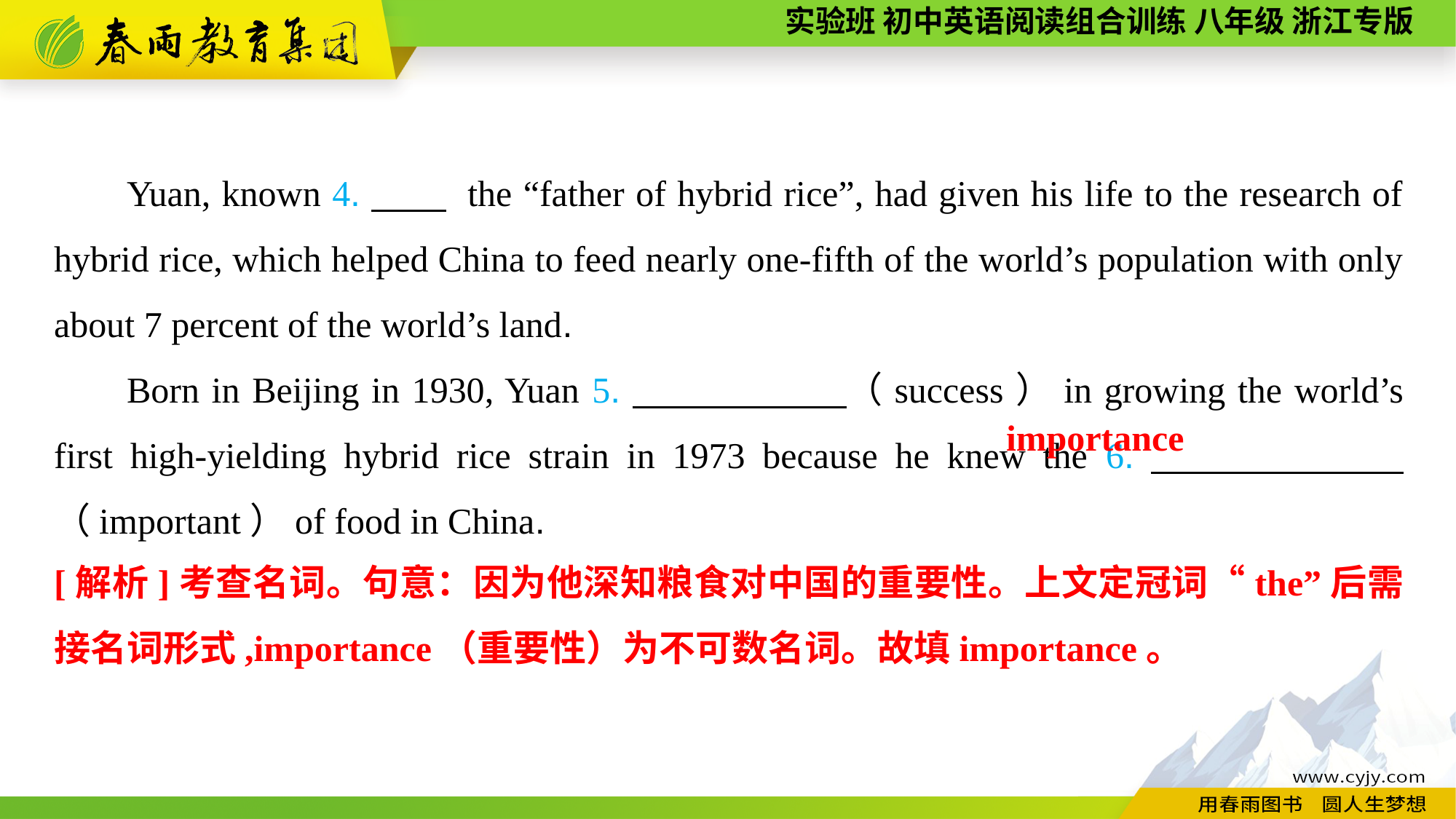

Yuan, known 4.　　 the “father of hybrid rice”, had given his life to the research of hybrid rice, which helped China to feed nearly one-fifth of the world’s population with only about 7 percent of the world’s land.
Born in Beijing in 1930, Yuan 5.　　　     　（success）in growing the world’s first high-yielding hybrid rice strain in 1973 because he knew the 6.　　     　　（important）of food in China.
importance
[解析]考查名词。句意：因为他深知粮食对中国的重要性。上文定冠词“the”后需接名词形式,importance（重要性）为不可数名词。故填importance。